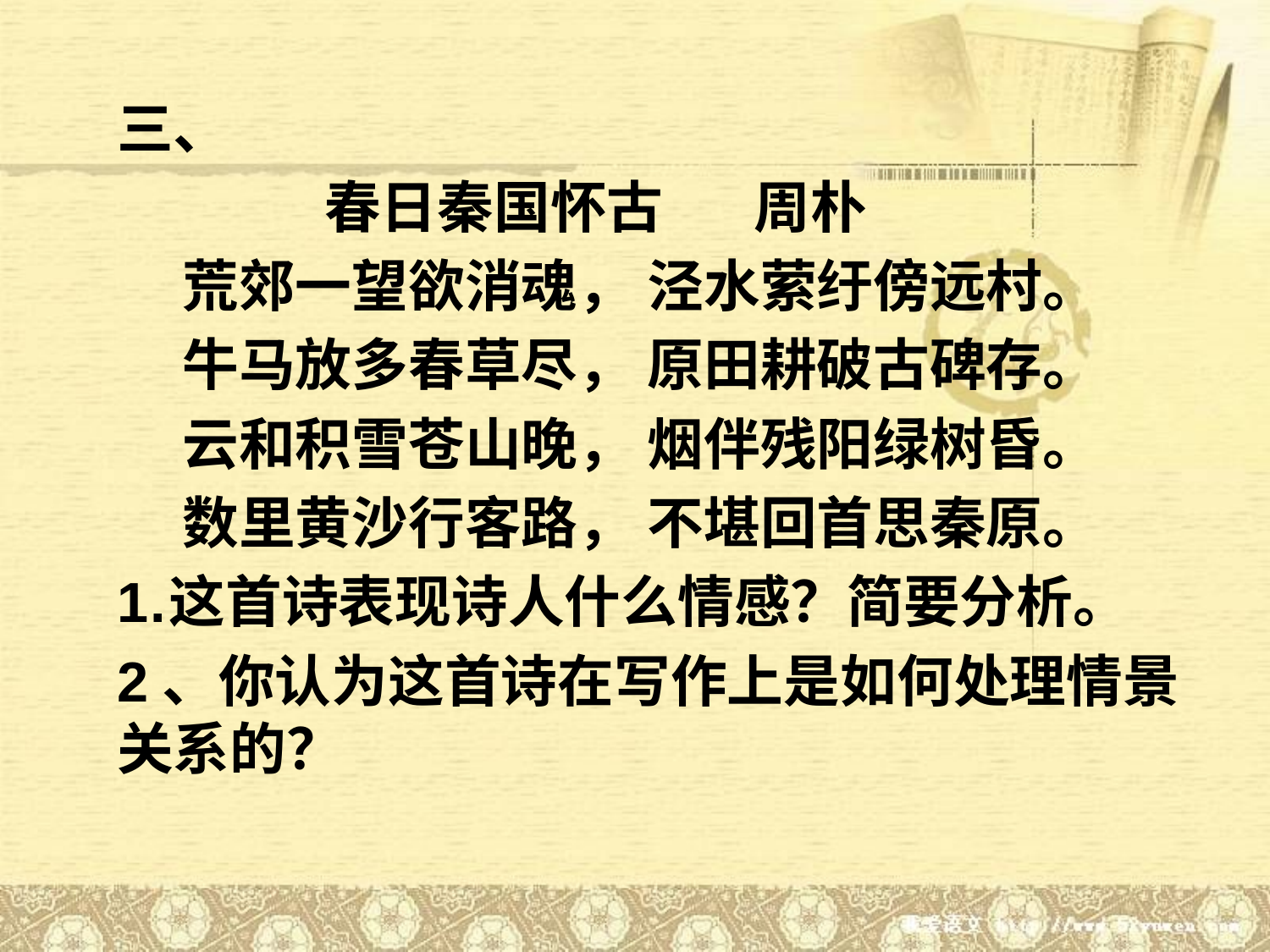

三、
               春日秦国怀古       周朴
    荒郊一望欲消魂， 泾水萦纡傍远村。
    牛马放多春草尽， 原田耕破古碑存。
    云和积雪苍山晚， 烟伴残阳绿树昏。
    数里黄沙行客路， 不堪回首思秦原。
这首诗表现诗人什么情感？简要分析。
2、你认为这首诗在写作上是如何处理情景关系的？